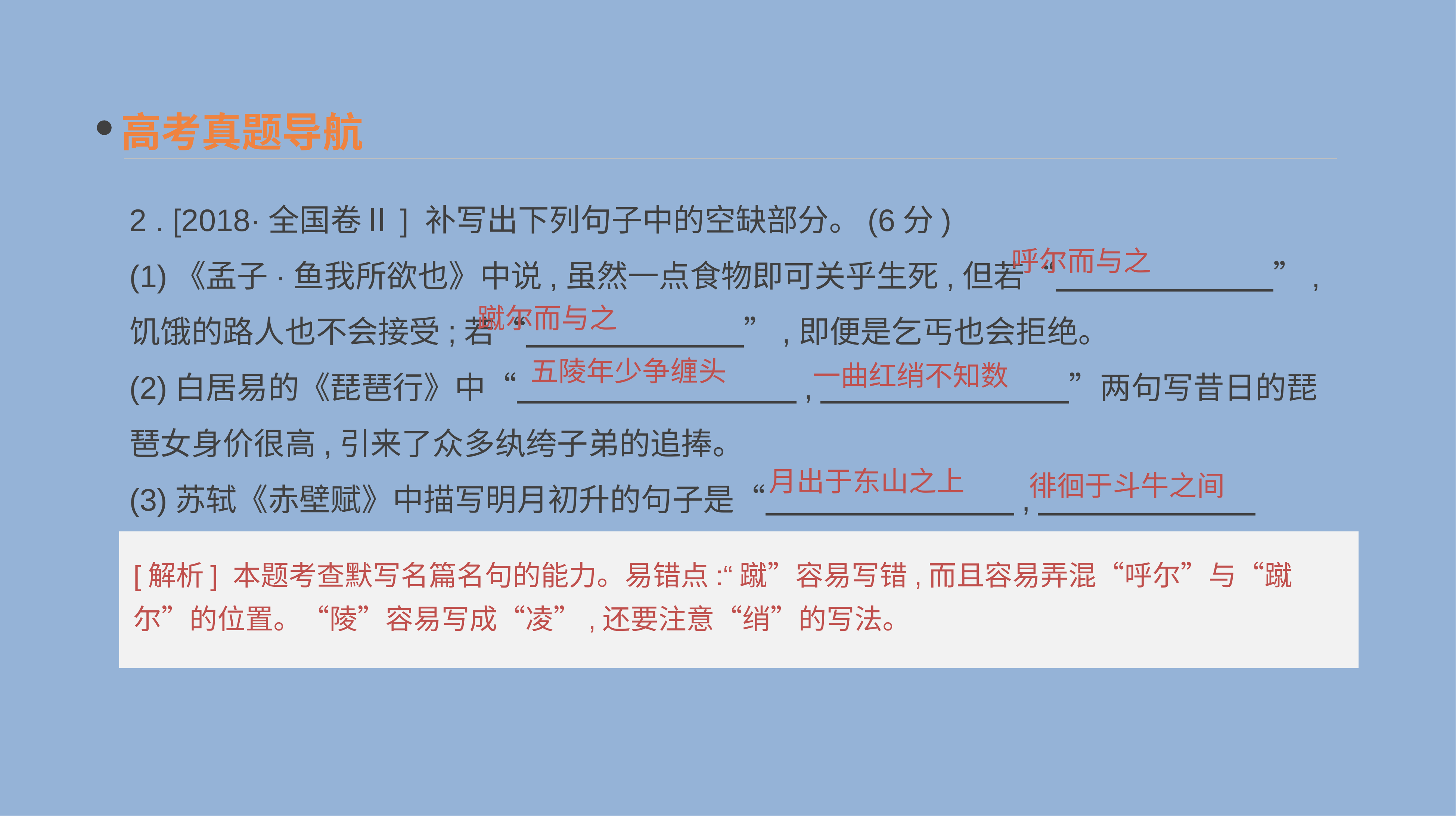

高考真题导航

2 . [2018·全国卷Ⅱ] 补写出下列句子中的空缺部分。(6分)
(1)《孟子·鱼我所欲也》中说,虽然一点食物即可关乎生死,但若“　　　　　　　”,饥饿的路人也不会接受;若“　　　　　　　”,即便是乞丐也会拒绝。
(2)白居易的《琵琶行》中“　　　　　　　　　,　　　　　　　　”两句写昔日的琵琶女身价很高,引来了众多纨绔子弟的追捧。
(3)苏轼《赤壁赋》中描写明月初升的句子是“　　　　　　　　,　　　　　　　　”。
呼尔而与之
蹴尔而与之
五陵年少争缠头
一曲红绡不知数
月出于东山之上
徘徊于斗牛之间

[解析] 本题考查默写名篇名句的能力。易错点:“蹴”容易写错,而且容易弄混“呼尔”与“蹴尔”的位置。“陵”容易写成“凌”,还要注意“绡”的写法。